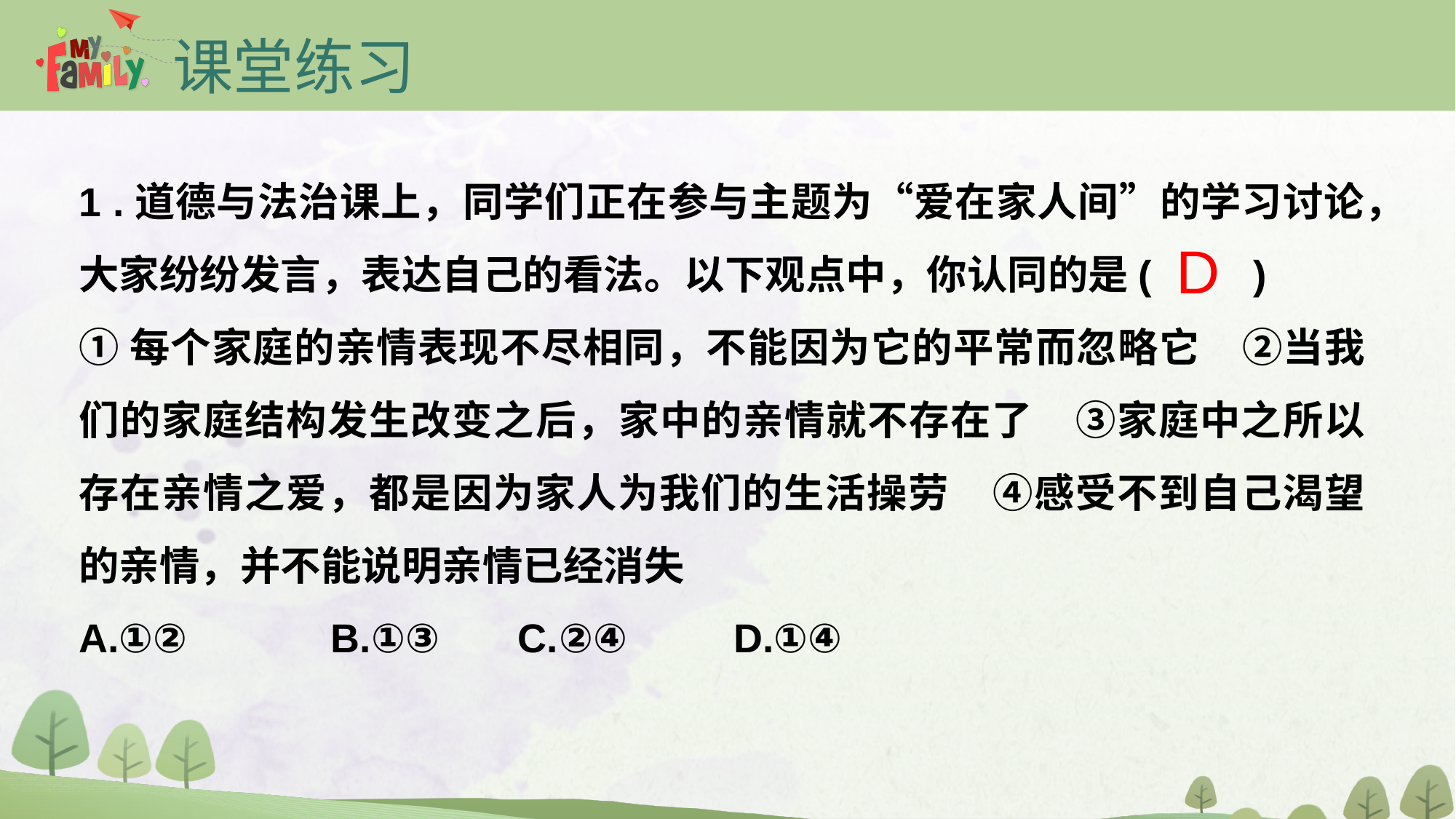

课堂练习
1 .道德与法治课上，同学们正在参与主题为“爱在家人间”的学习讨论，大家纷纷发言，表达自己的看法。以下观点中，你认同的是(         )
①每个家庭的亲情表现不尽相同，不能因为它的平常而忽略它　②当我们的家庭结构发生改变之后，家中的亲情就不存在了　③家庭中之所以存在亲情之爱，都是因为家人为我们的生活操劳　④感受不到自己渴望的亲情，并不能说明亲情已经消失
A.①②  	   B.①③       C.②④  	D.①④
D